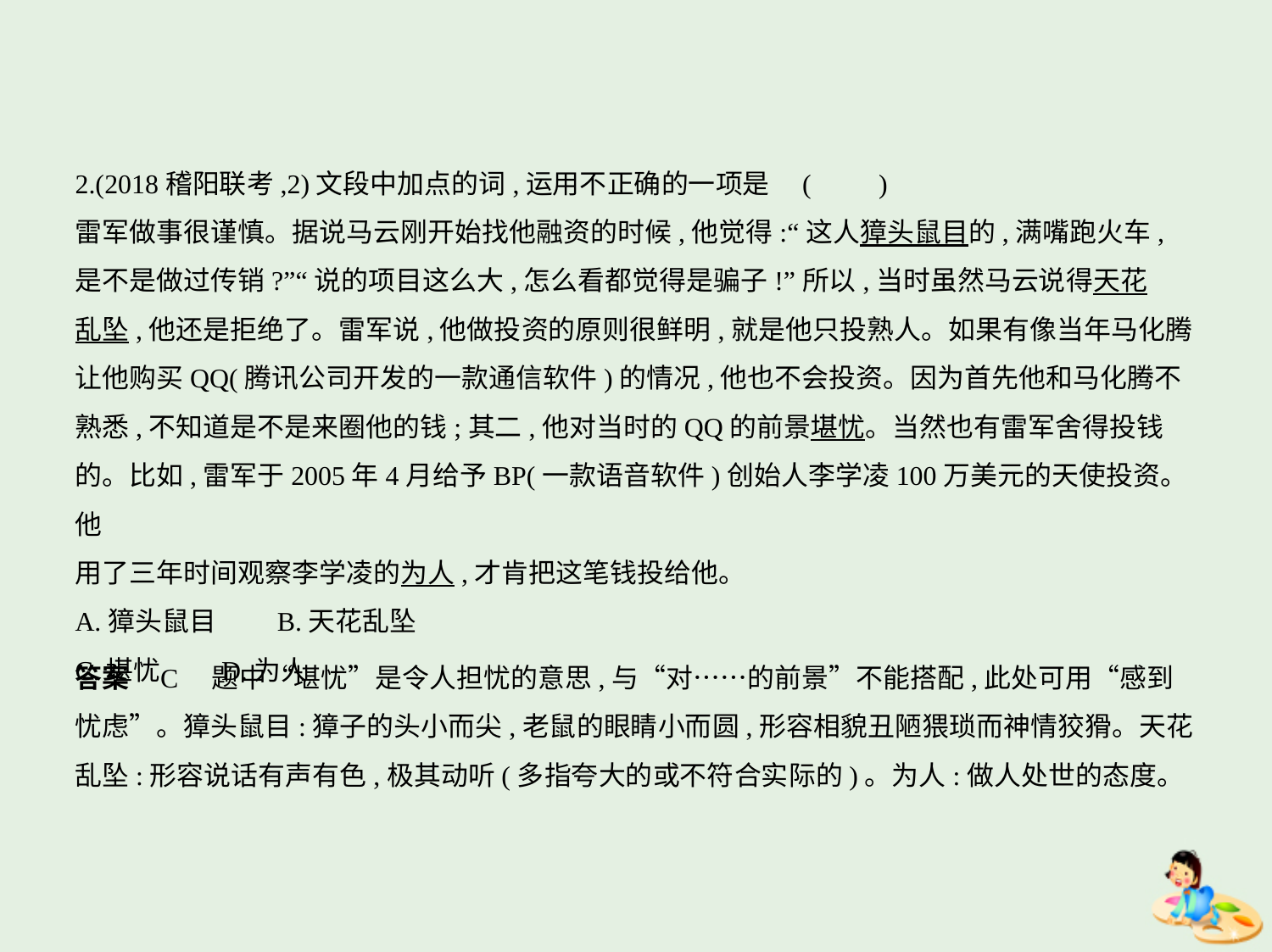

2.(2018稽阳联考,2)文段中加点的词,运用不正确的一项是 (　　)
雷军做事很谨慎。据说马云刚开始找他融资的时候,他觉得:“这人獐头鼠目的,满嘴跑火车,
是不是做过传销?”“说的项目这么大,怎么看都觉得是骗子!”所以,当时虽然马云说得天花
乱坠,他还是拒绝了。雷军说,他做投资的原则很鲜明,就是他只投熟人。如果有像当年马化腾
让他购买QQ(腾讯公司开发的一款通信软件)的情况,他也不会投资。因为首先他和马化腾不
熟悉,不知道是不是来圈他的钱;其二,他对当时的QQ的前景堪忧。当然也有雷军舍得投钱
的。比如,雷军于2005年4月给予BP(一款语音软件)创始人李学凌100万美元的天使投资。他
用了三年时间观察李学凌的为人,才肯把这笔钱投给他。
A.獐头鼠目　　B.天花乱坠
C.堪忧　　D.为人
答案    C　题中“堪忧”是令人担忧的意思,与“对……的前景”不能搭配,此处可用“感到
忧虑”。獐头鼠目:獐子的头小而尖,老鼠的眼睛小而圆,形容相貌丑陋猥琐而神情狡猾。天花
乱坠:形容说话有声有色,极其动听(多指夸大的或不符合实际的)。为人:做人处世的态度。